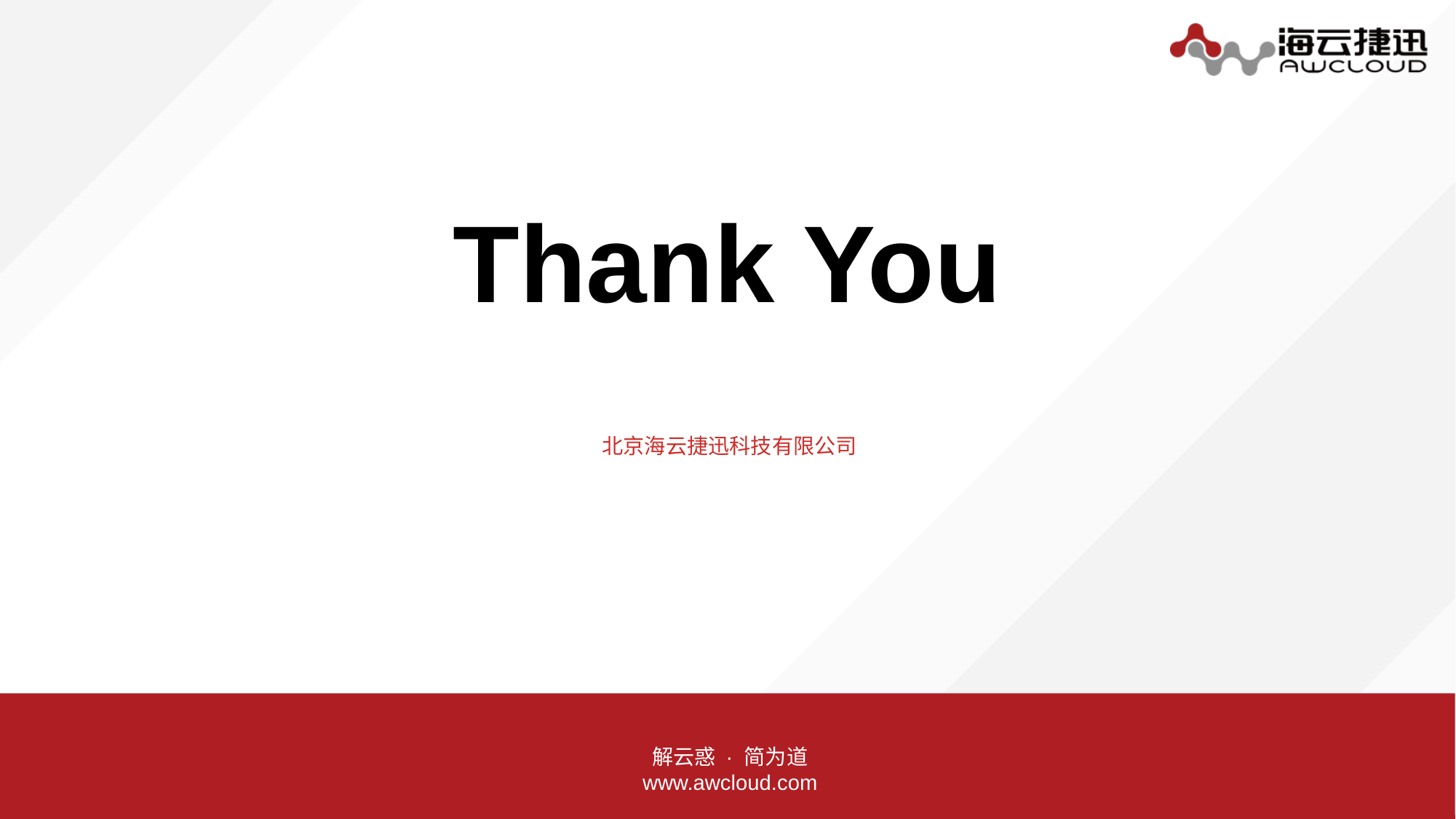

Thank You
北京海云捷迅科技有限公司

解云惑 · 简为道
www.awcloud.com